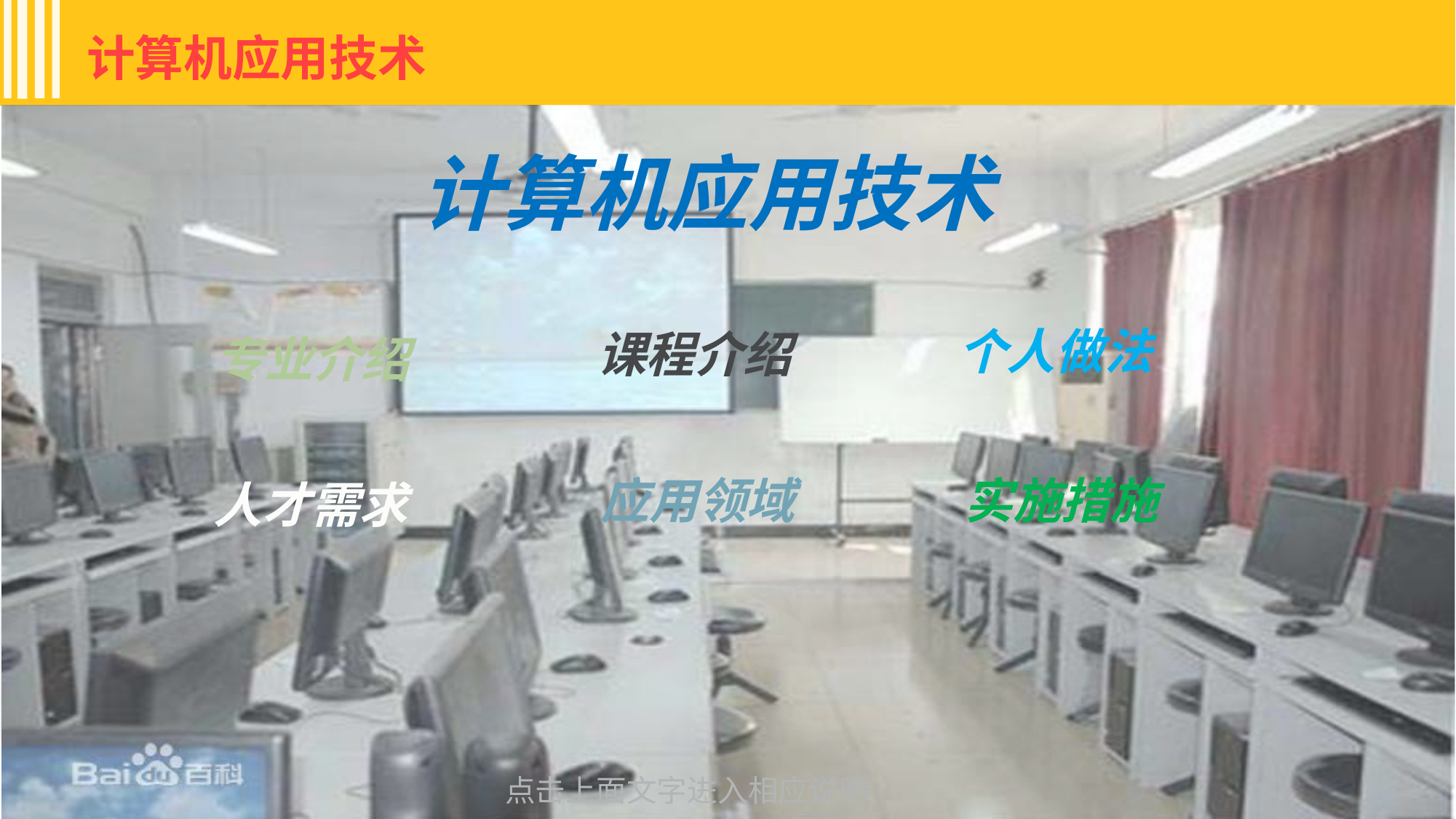

# 计算机应用技术

计算机应用技术

个人做法
课程介绍
专业介绍

实施措施
应用领域
人才需求

点击上面文字进入相应说明